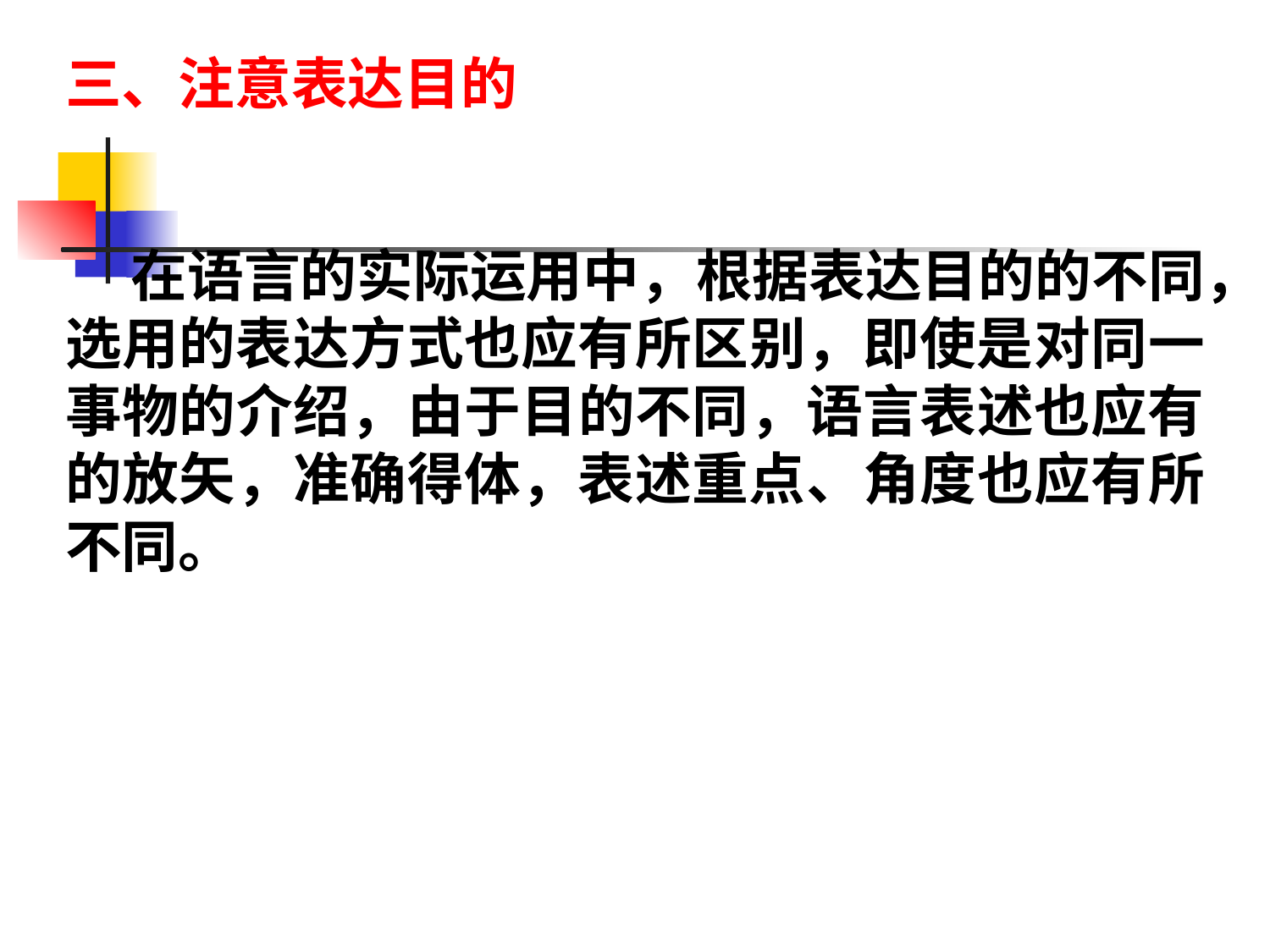

三、注意表达目的

    在语言的实际运用中，根据表达目的的不同，选用的表达方式也应有所区别，即使是对同一事物的介绍，由于目的不同，语言表述也应有的放矢，准确得体，表述重点、角度也应有所不同。